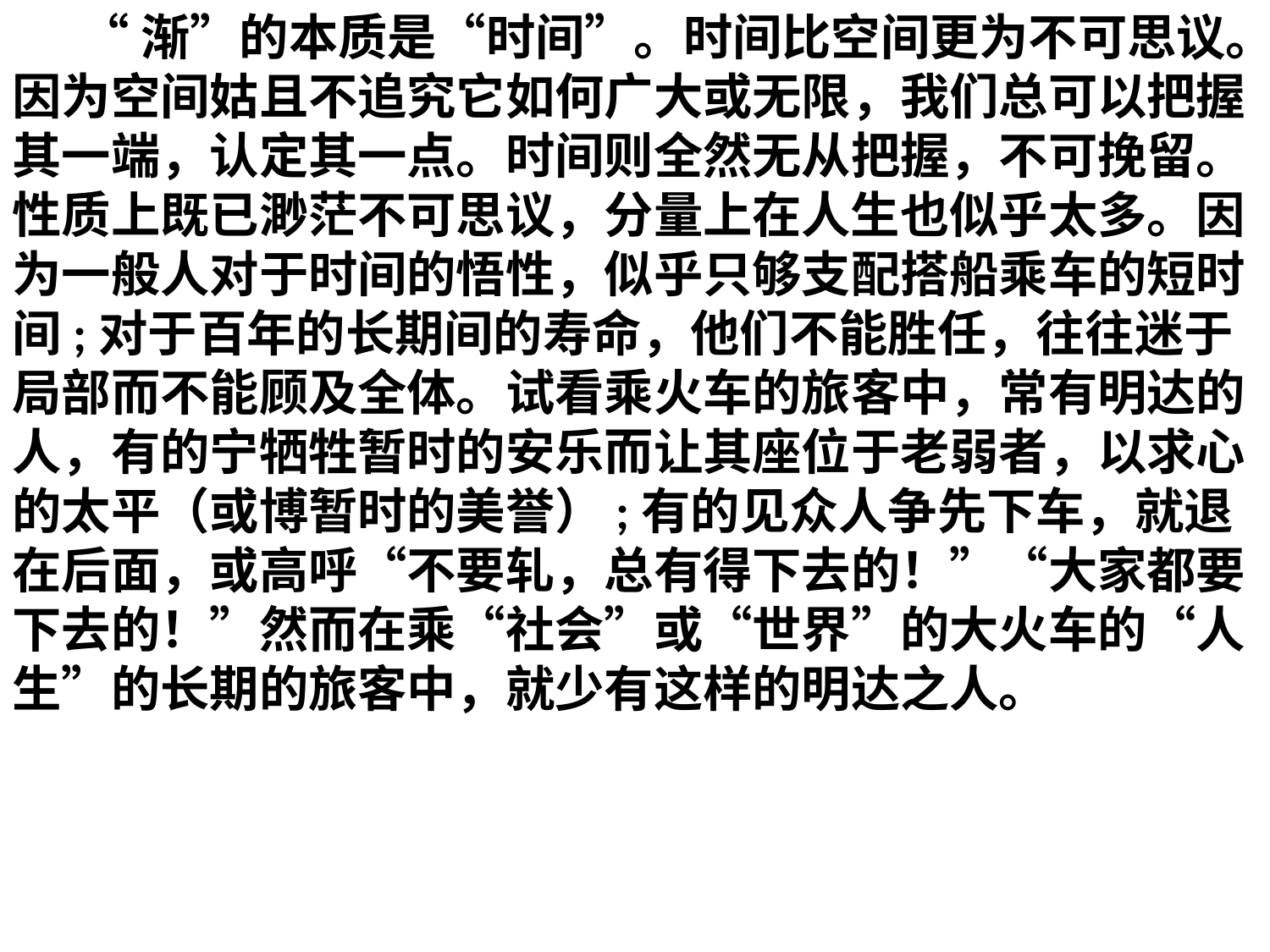

“渐”的本质是“时间”。时间比空间更为不可思议。因为空间姑且不追究它如何广大或无限，我们总可以把握其一端，认定其一点。时间则全然无从把握，不可挽留。性质上既已渺茫不可思议，分量上在人生也似乎太多。因为一般人对于时间的悟性，似乎只够支配搭船乘车的短时间;对于百年的长期间的寿命，他们不能胜任，往往迷于局部而不能顾及全体。试看乘火车的旅客中，常有明达的人，有的宁牺牲暂时的安乐而让其座位于老弱者，以求心的太平（或博暂时的美誉）;有的见众人争先下车，就退在后面，或高呼“不要轧，总有得下去的！”“大家都要下去的！”然而在乘“社会”或“世界”的大火车的“人生”的长期的旅客中，就少有这样的明达之人。